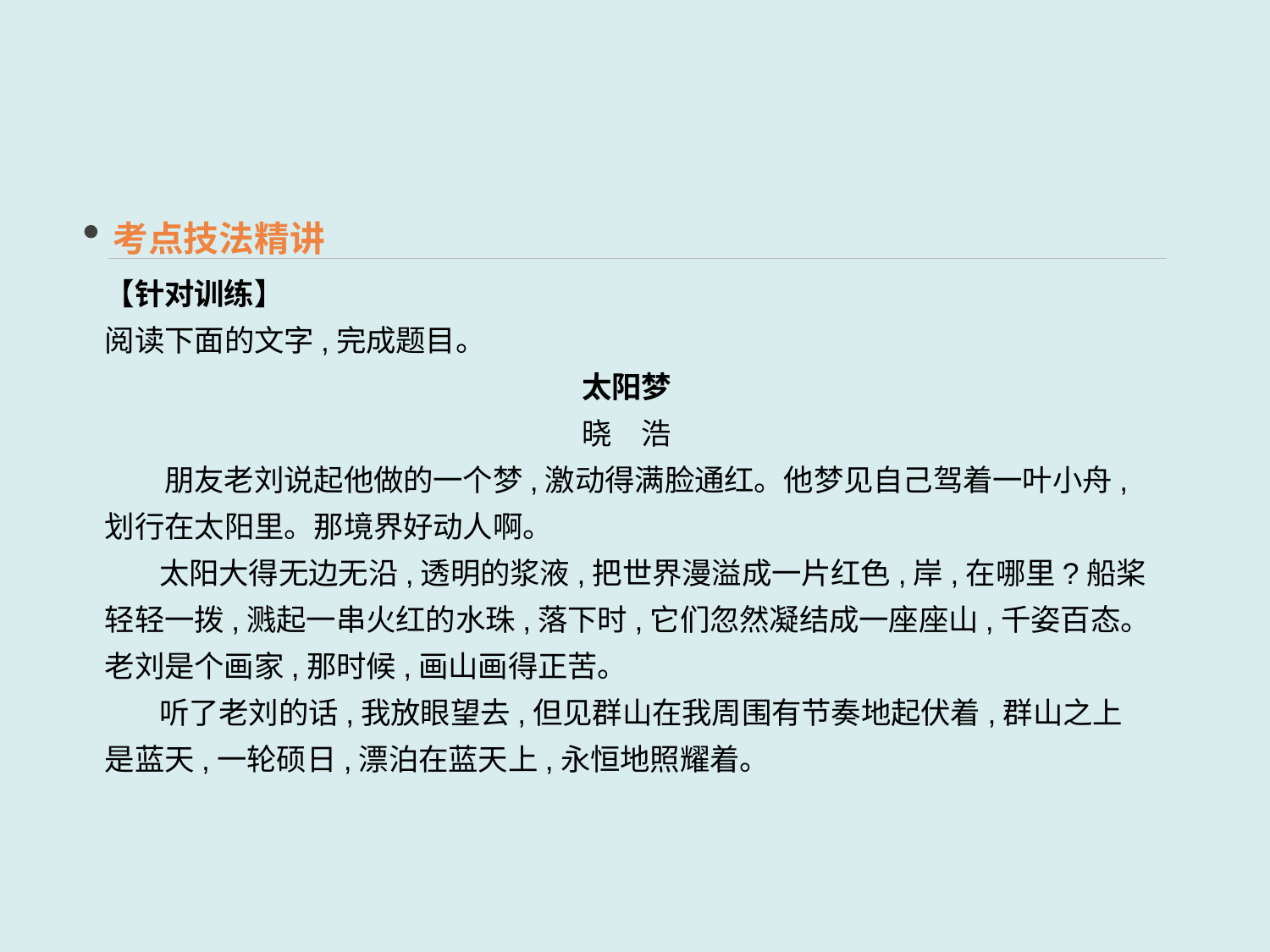

考点技法精讲

【针对训练】
阅读下面的文字,完成题目。
太阳梦
晓　浩
　　朋友老刘说起他做的一个梦,激动得满脸通红。他梦见自己驾着一叶小舟,划行在太阳里。那境界好动人啊。
       太阳大得无边无沿,透明的浆液,把世界漫溢成一片红色,岸,在哪里?船桨轻轻一拨,溅起一串火红的水珠,落下时,它们忽然凝结成一座座山,千姿百态。
老刘是个画家,那时候,画山画得正苦。
       听了老刘的话,我放眼望去,但见群山在我周围有节奏地起伏着,群山之上是蓝天,一轮硕日,漂泊在蓝天上,永恒地照耀着。